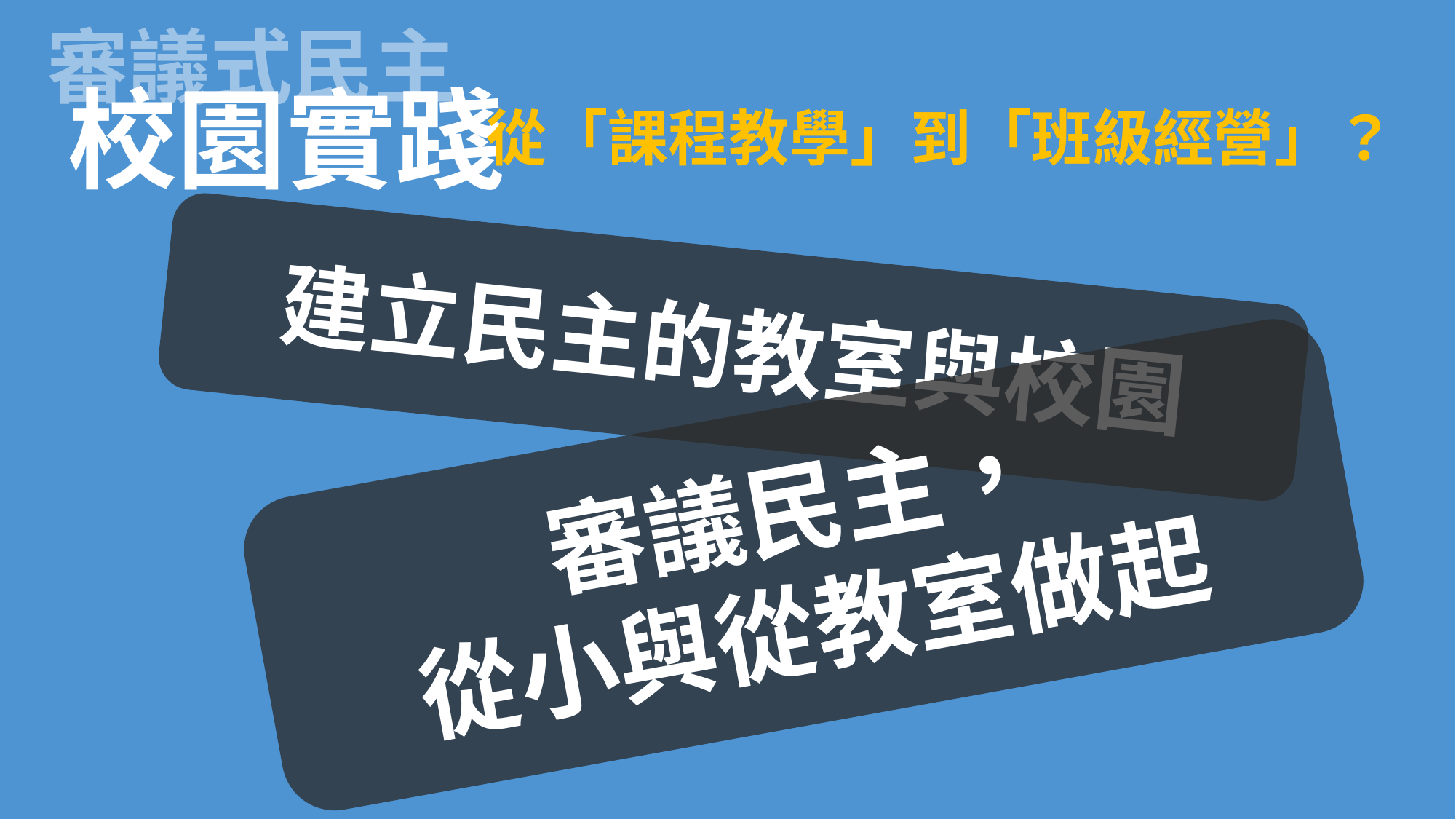

審議式民主
校園實踐
從「課程教學」到「班級經營」？
建立民主的教室與校園
審議民主，
從小與從教室做起